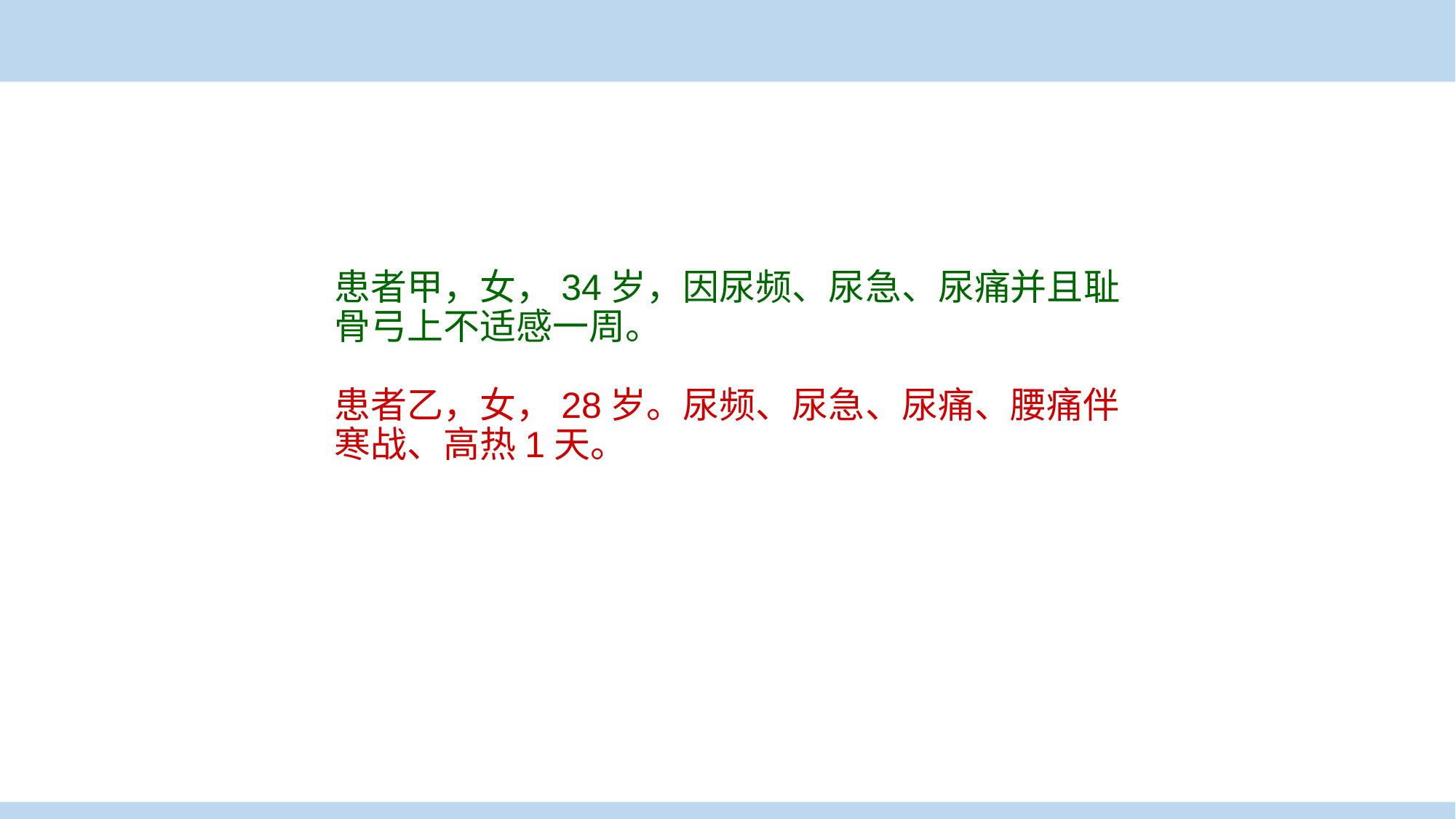

患者甲，女，34岁，因尿频、尿急、尿痛并且耻骨弓上不适感一周。

患者乙，女，28岁。尿频、尿急、尿痛、腰痛伴寒战、高热1天。